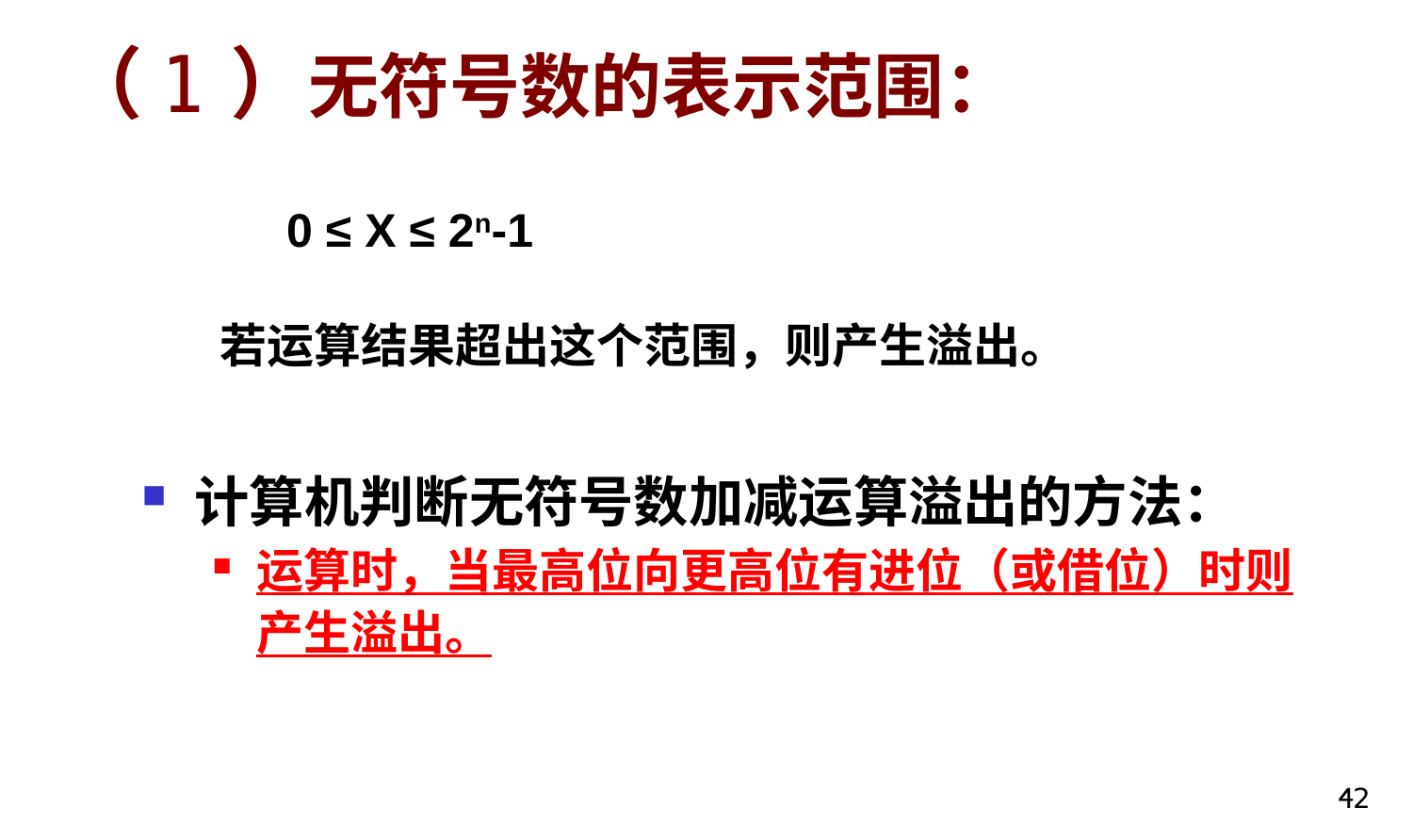

# （1）无符号数的表示范围：
0 ≤ X ≤ 2n-1
若运算结果超出这个范围，则产生溢出。
计算机判断无符号数加减运算溢出的方法：
运算时，当最高位向更高位有进位（或借位）时则产生溢出。
42